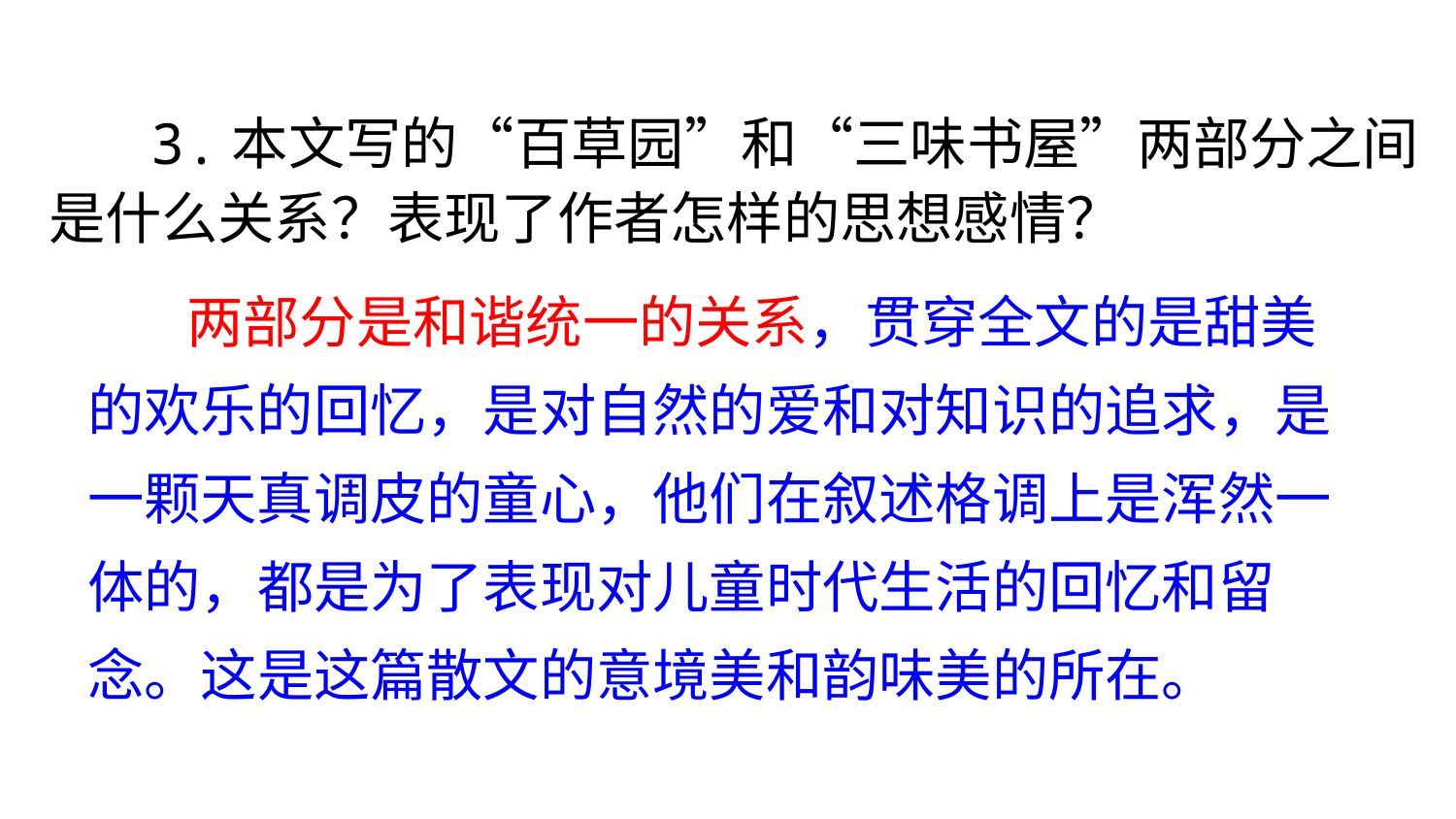

3.本文写的“百草园”和“三味书屋”两部分之间是什么关系？表现了作者怎样的思想感情？
 两部分是和谐统一的关系，贯穿全文的是甜美的欢乐的回忆，是对自然的爱和对知识的追求，是一颗天真调皮的童心，他们在叙述格调上是浑然一体的，都是为了表现对儿童时代生活的回忆和留念。这是这篇散文的意境美和韵味美的所在。